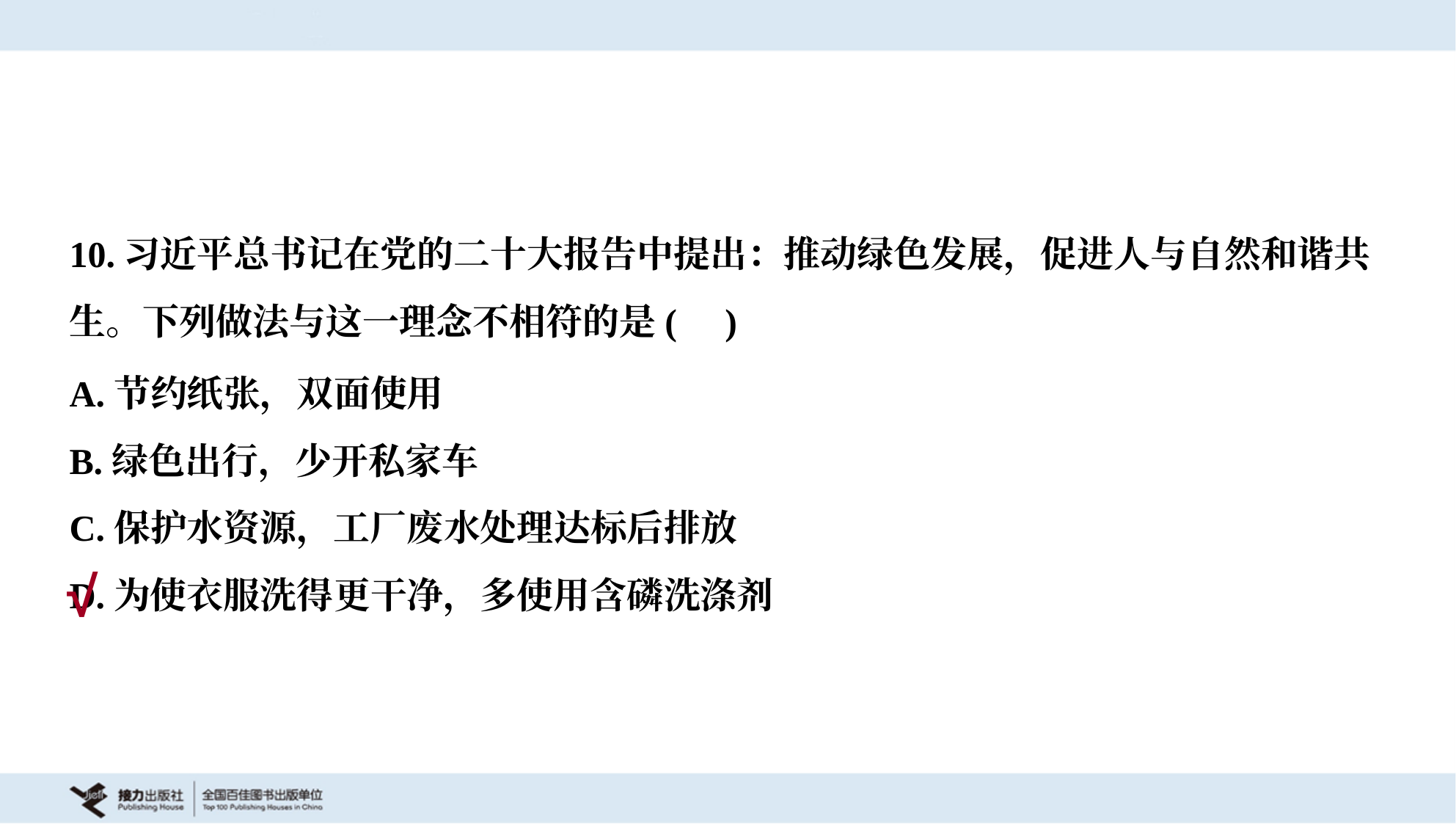

10.习近平总书记在党的二十大报告中提出：推动绿色发展，促进人与自然和谐共
生。下列做法与这一理念不相符的是(     )
A.节约纸张，双面使用
B.绿色出行，少开私家车
C.保护水资源，工厂废水处理达标后排放
D.为使衣服洗得更干净，多使用含磷洗涤剂
√